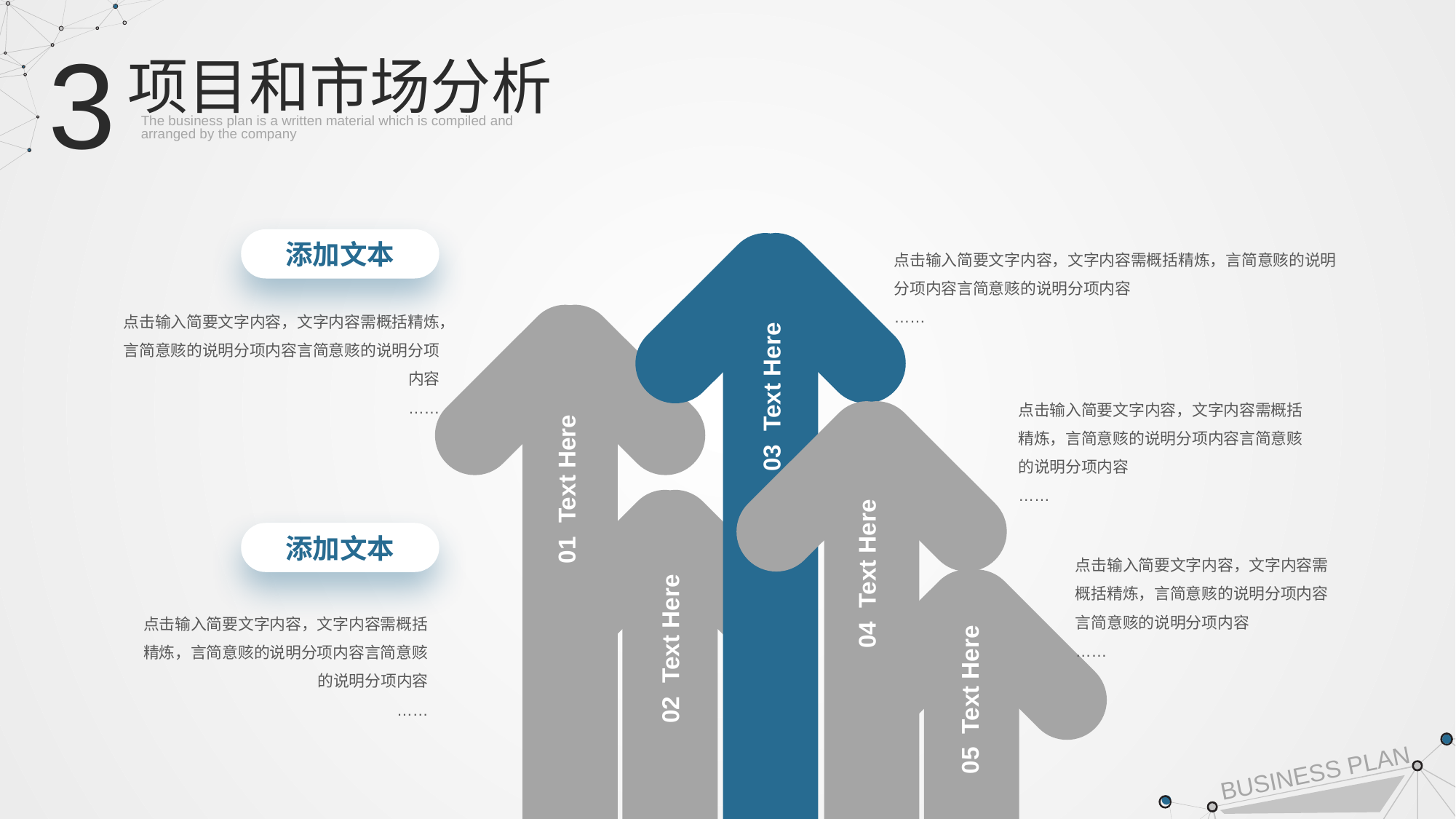

3
项目和市场分析
The business plan is a written material which is compiled and
arranged by the company

添加文本
点击输入简要文字内容，文字内容需概括精炼，言简意赅的说明分项内容言简意赅的说明分项内容
……

点击输入简要文字内容，文字内容需概括精炼，言简意赅的说明分项内容言简意赅的说明分项内容
……

点击输入简要文字内容，文字内容需概括精炼，言简意赅的说明分项内容言简意赅的说明分项内容
……
03  Text Here

01  Text Here

添加文本
点击输入简要文字内容，文字内容需概括精炼，言简意赅的说明分项内容言简意赅的说明分项内容
……
04  Text Here

点击输入简要文字内容，文字内容需概括精炼，言简意赅的说明分项内容言简意赅的说明分项内容
……
02  Text Here
05  Text Here